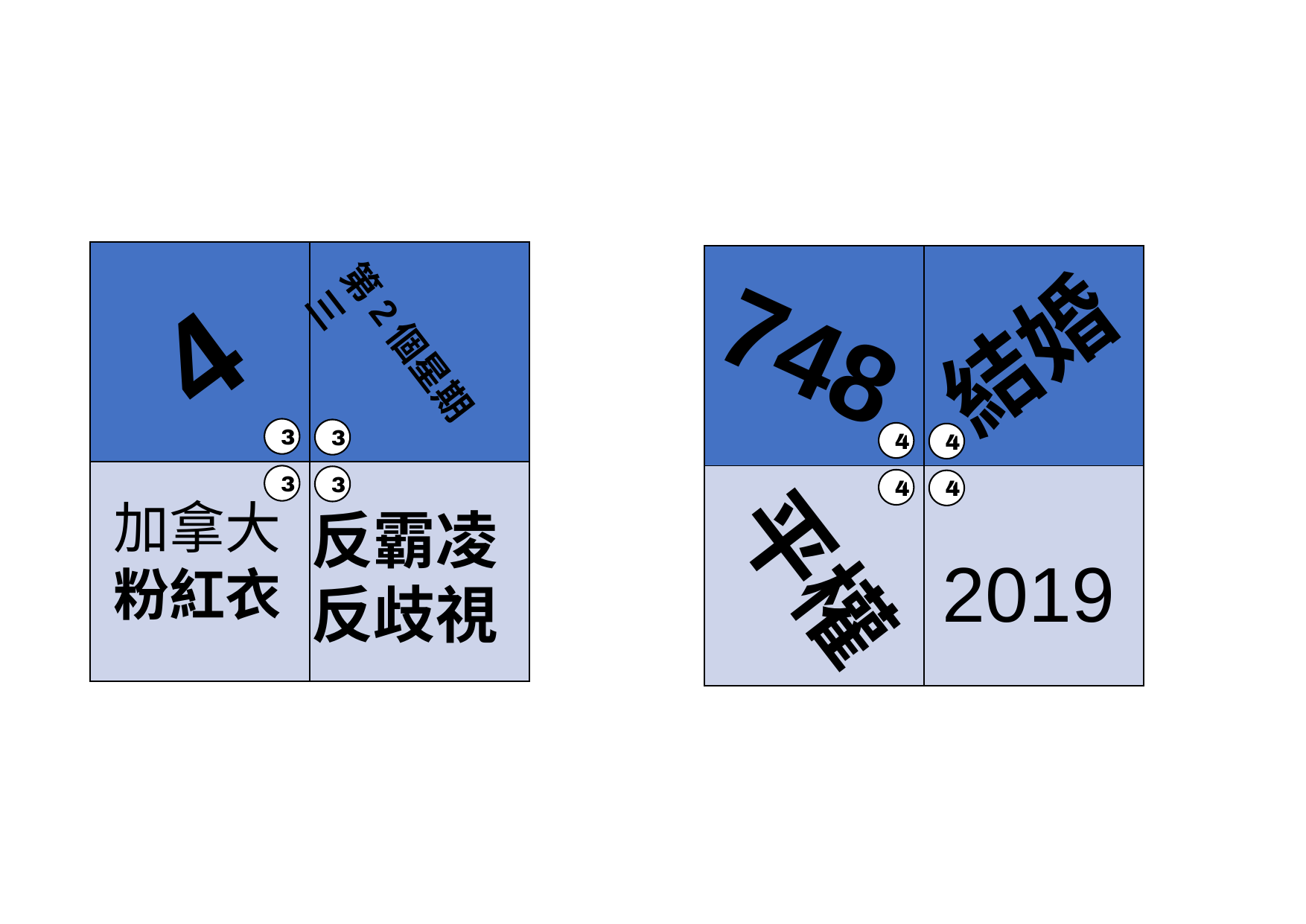

|  |  |
| --- | --- |
|  |  |
|  |  |
| --- | --- |
|  |  |
4
結婚
748
第2個星期三
3
3
3
3
4
4
4
4
加拿大
粉紅衣
反霸凌
反歧視
平權
2019